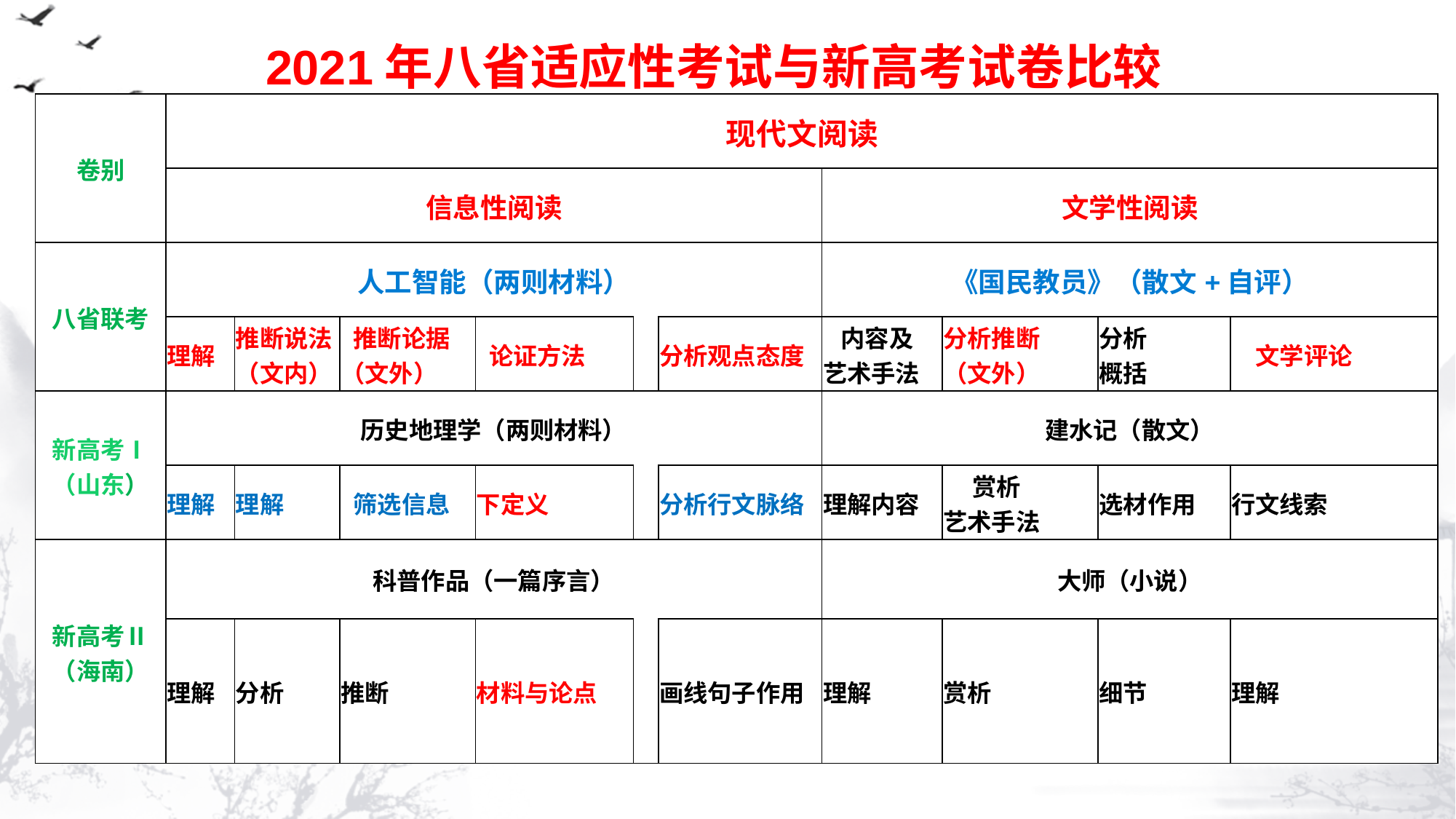

2021年八省适应性考试与新高考试卷比较
| 卷别 | 现代文阅读 |  |  |  |  |  |  |  |  |  |
| --- | --- | --- | --- | --- | --- | --- | --- | --- | --- | --- |
|  | 信息性阅读 |  |  |  |  |  | 文学性阅读 |  |  |  |
| 八省联考 | 人工智能（两则材料） |  |  |  |  |  | 《国民教员》（散文+自评） |  |  |  |
|  | 理解 | 推断说法（文内） | 推断论据 （文外） | 论证方法 |  | 分析观点态度 | 内容及 艺术手法 | 分析推断 （文外） | 分析 概括 | 文学评论 |
| 新高考Ⅰ （山东） | 历史地理学（两则材料） |  |  |  |  |  | 建水记（散文） |  |  |  |
|  | 理解 | 理解 | 筛选信息 | 下定义 |  | 分析行文脉络 | 理解内容 | 赏析 艺术手法 | 选材作用 | 行文线索 |
| 新高考Ⅱ（海南） | 科普作品（一篇序言） |  |  |  |  |  | 大师（小说） |  |  |  |
|  | 理解 | 分析 | 推断 | 材料与论点 |  | 画线句子作用 | 理解 | 赏析 | 细节 | 理解 |